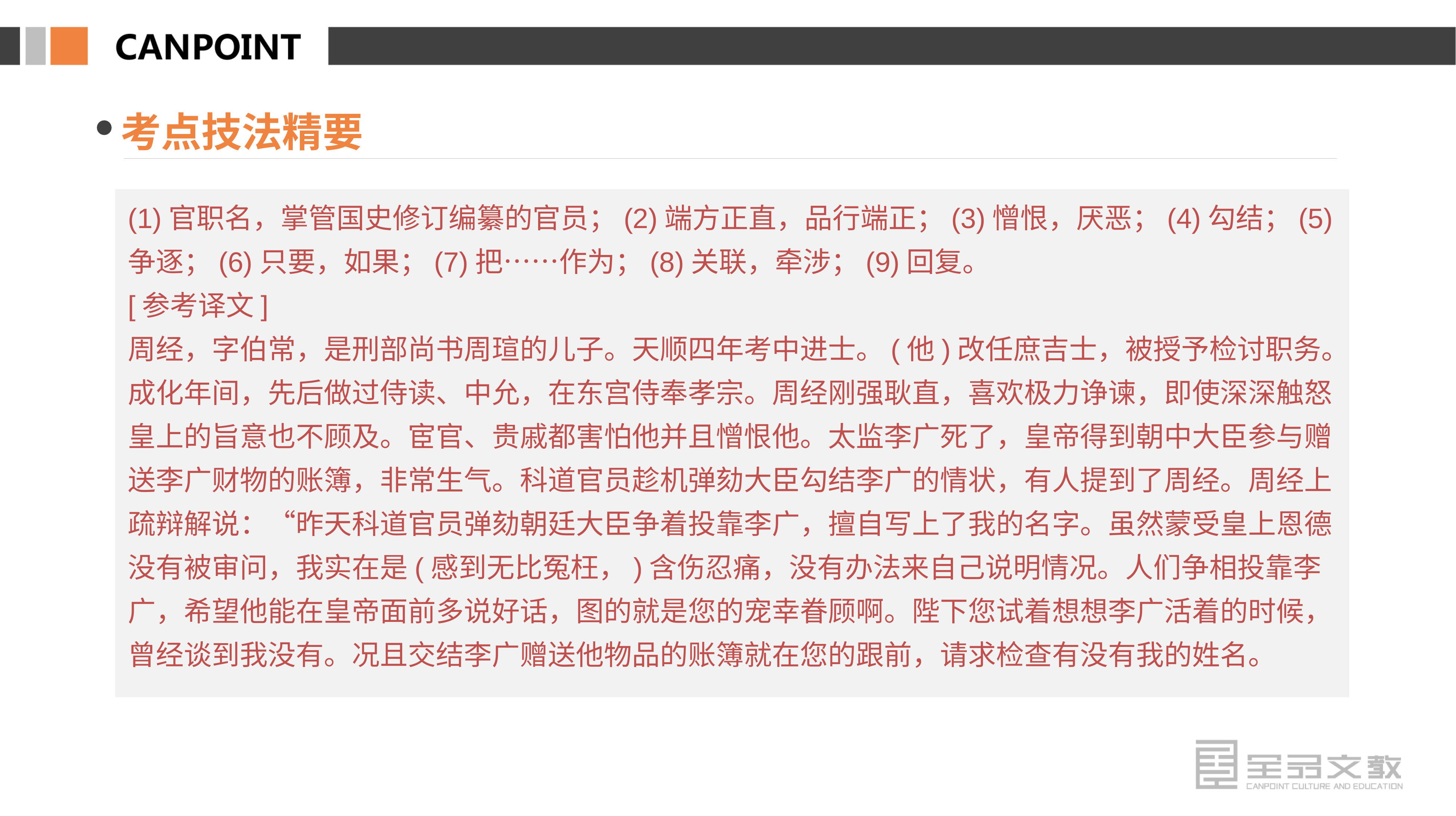

考点技法精要

(1)官职名，掌管国史修订编纂的官员；(2)端方正直，品行端正；(3)憎恨，厌恶；(4)勾结；(5)争逐；(6)只要，如果；(7)把……作为；(8)关联，牵涉；(9)回复。
[参考译文]
周经，字伯常，是刑部尚书周瑄的儿子。天顺四年考中进士。(他)改任庶吉士，被授予检讨职务。成化年间，先后做过侍读、中允，在东宫侍奉孝宗。周经刚强耿直，喜欢极力诤谏，即使深深触怒皇上的旨意也不顾及。宦官、贵戚都害怕他并且憎恨他。太监李广死了，皇帝得到朝中大臣参与赠送李广财物的账簿，非常生气。科道官员趁机弹劾大臣勾结李广的情状，有人提到了周经。周经上疏辩解说：“昨天科道官员弹劾朝廷大臣争着投靠李广，擅自写上了我的名字。虽然蒙受皇上恩德没有被审问，我实在是(感到无比冤枉，)含伤忍痛，没有办法来自己说明情况。人们争相投靠李广，希望他能在皇帝面前多说好话，图的就是您的宠幸眷顾啊。陛下您试着想想李广活着的时候，曾经谈到我没有。况且交结李广赠送他物品的账簿就在您的跟前，请求检查有没有我的姓名。